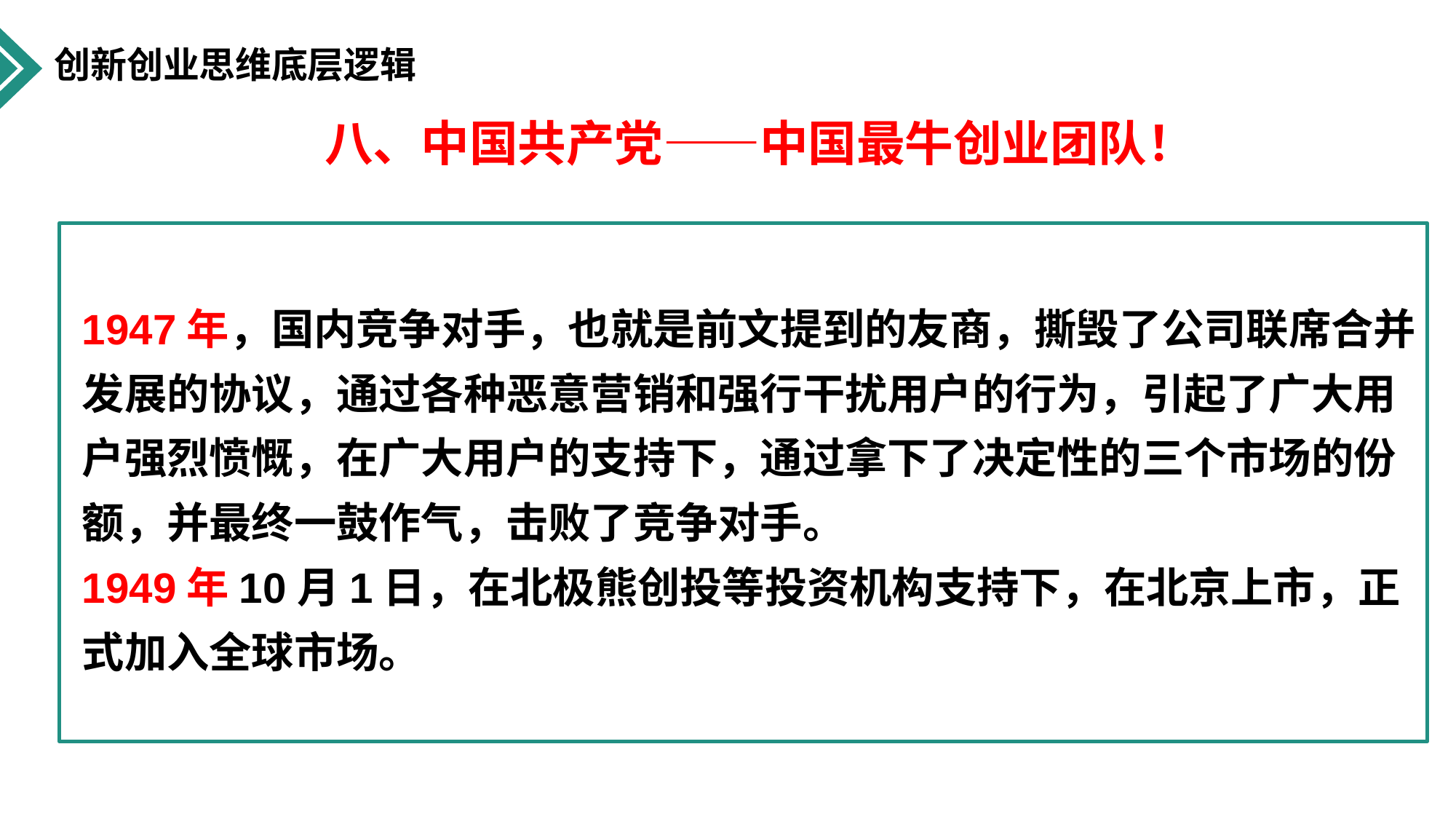

创新创业思维底层逻辑
八、中国共产党——中国最牛创业团队！
1947年，国内竞争对手，也就是前文提到的友商，撕毁了公司联席合并发展的协议，通过各种恶意营销和强行干扰用户的行为，引起了广大用户强烈愤慨，在广大用户的支持下，通过拿下了决定性的三个市场的份额，并最终一鼓作气，击败了竞争对手。
1949年10月1日，在北极熊创投等投资机构支持下，在北京上市，正式加入全球市场。